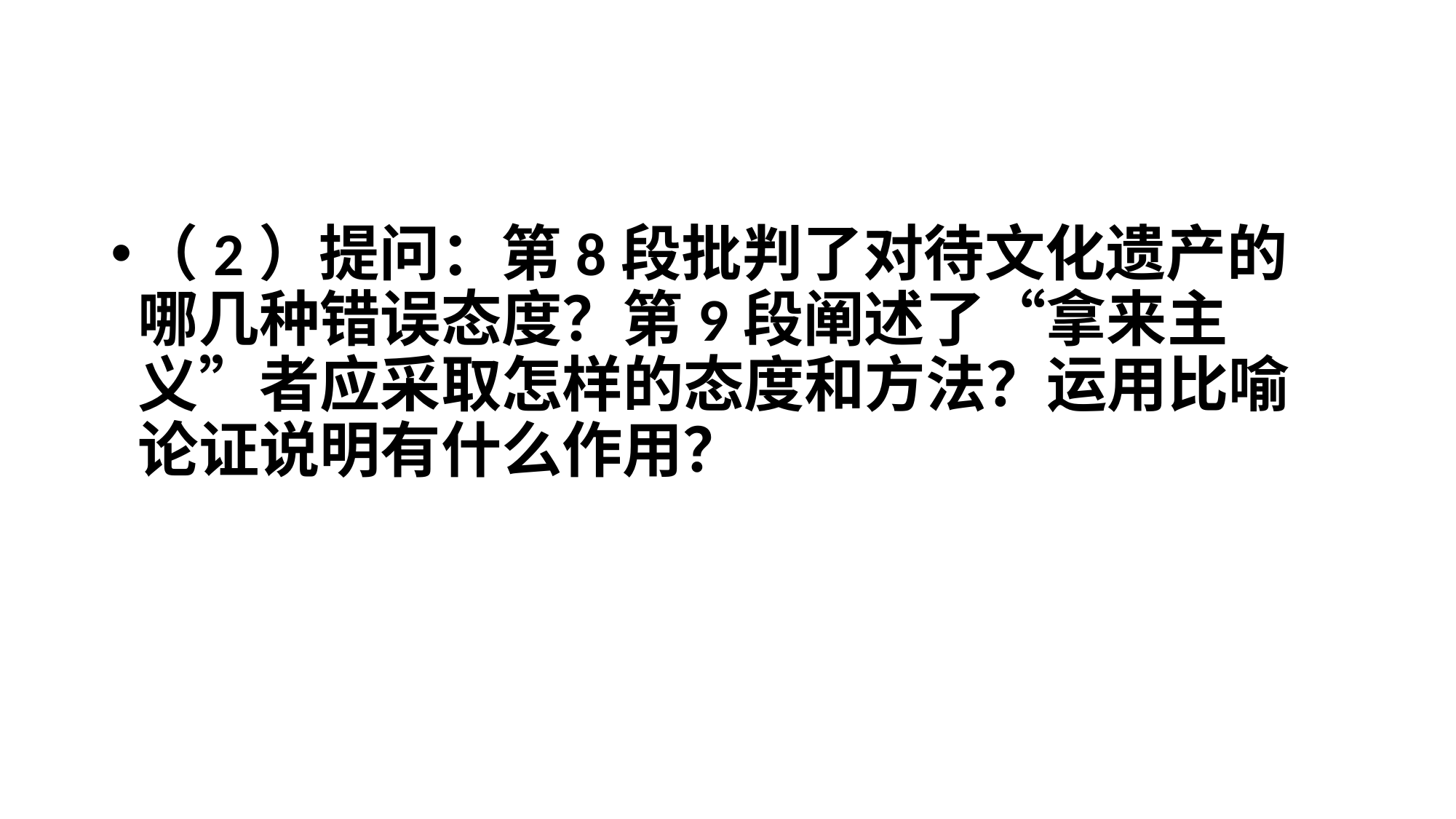

#
（2）提问：第8段批判了对待文化遗产的哪几种错误态度？第9段阐述了“拿来主义”者应采取怎样的态度和方法？运用比喻论证说明有什么作用？